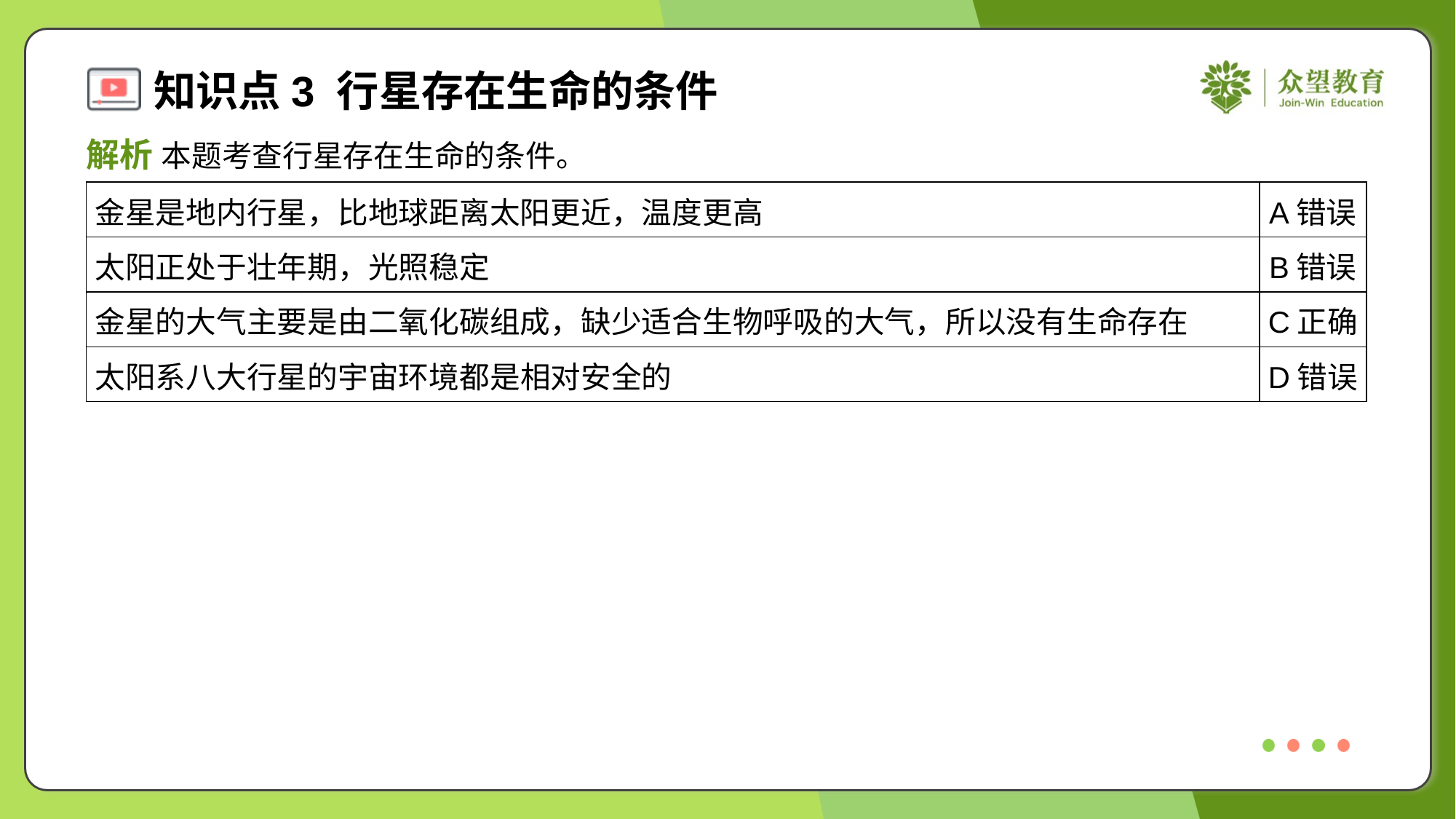

解析 本题考查行星存在生命的条件。
| 金星是地内行星，比地球距离太阳更近，温度更高 | A错误 |
| --- | --- |
| 太阳正处于壮年期，光照稳定 | B错误 |
| 金星的大气主要是由二氧化碳组成，缺少适合生物呼吸的大气，所以没有生命存在 | C正确 |
| 太阳系八大行星的宇宙环境都是相对安全的 | D错误 |